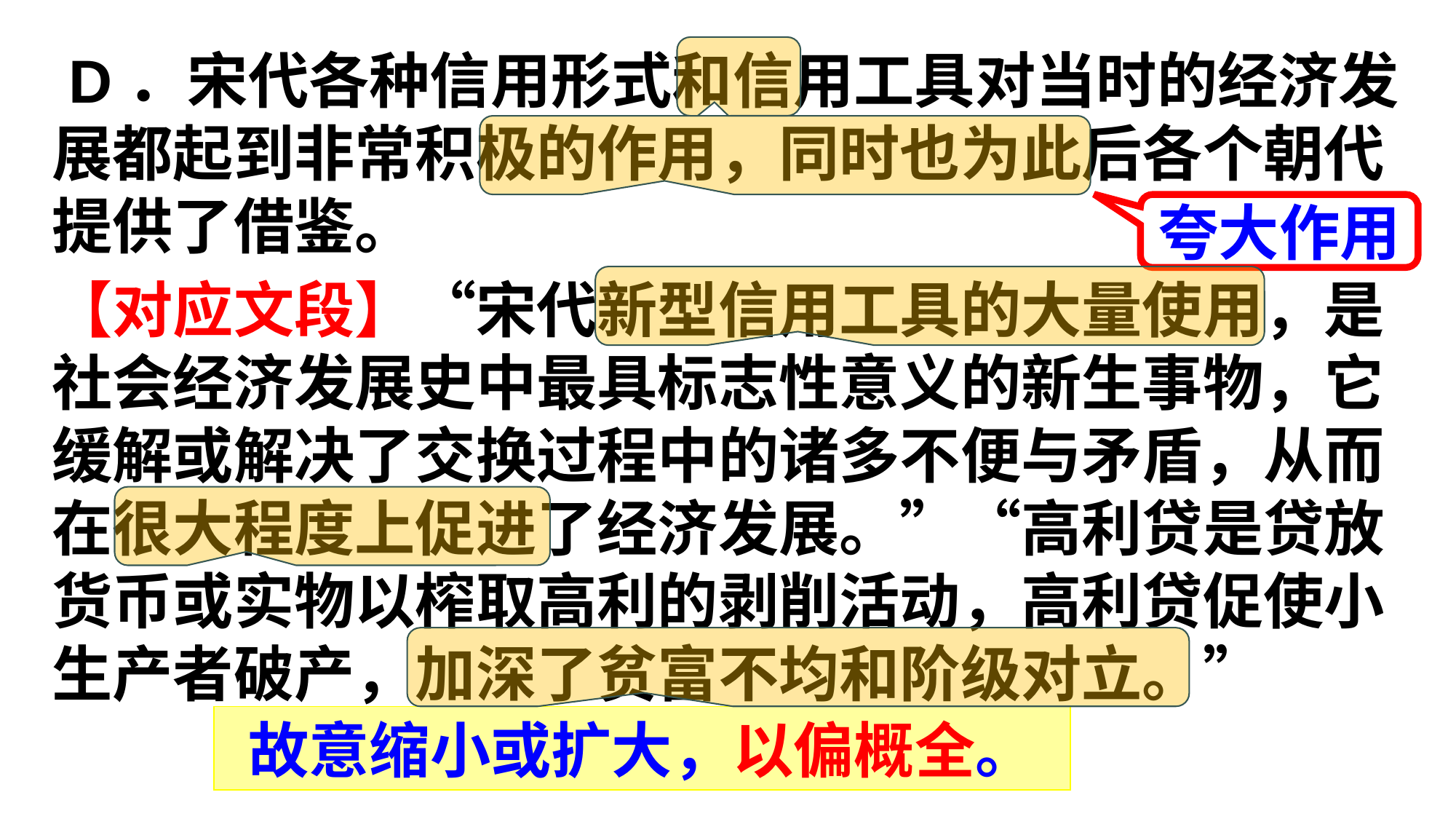

D．宋代各种信用形式和信用工具对当时的经济发展都起到非常积极的作用，同时也为此后各个朝代提供了借鉴。

夸大作用
【对应文段】“宋代新型信用工具的大量使用，是社会经济发展史中最具标志性意义的新生事物，它缓解或解决了交换过程中的诸多不便与矛盾，从而在很大程度上促进了经济发展。”“高利贷是贷放货币或实物以榨取高利的剥削活动，高利贷促使小生产者破产，加深了贫富不均和阶级对立。”

故意缩小或扩大，以偏概全。